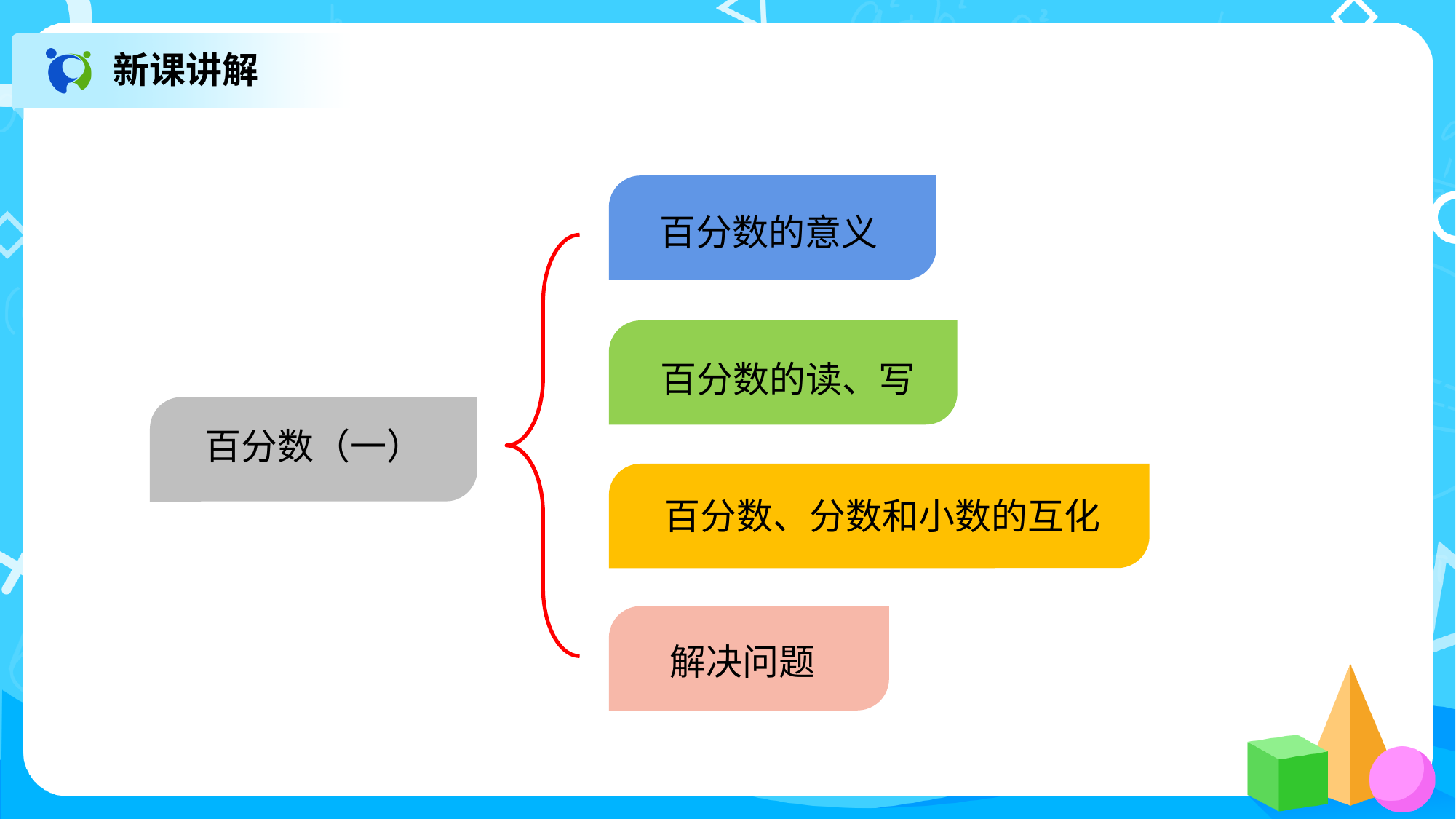

新课讲解

百分数的意义

百分数的读、写

百分数（一）

百分数、分数和小数的互化

解决问题